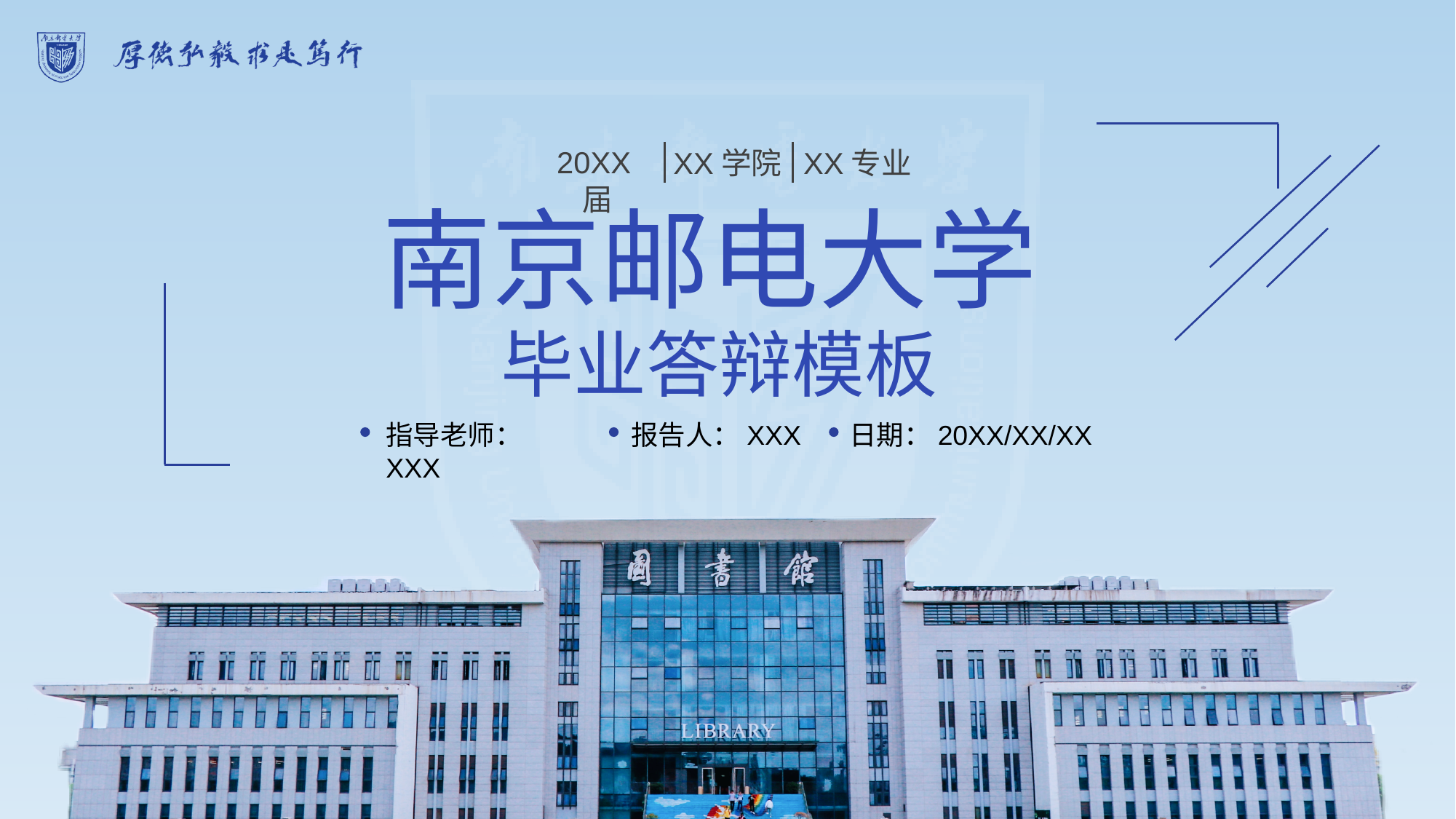

20XX届
XX学院
XX专业
南京邮电大学
毕业答辩模板
指导老师：XXX
报告人：XXX
日期：20XX/XX/XX